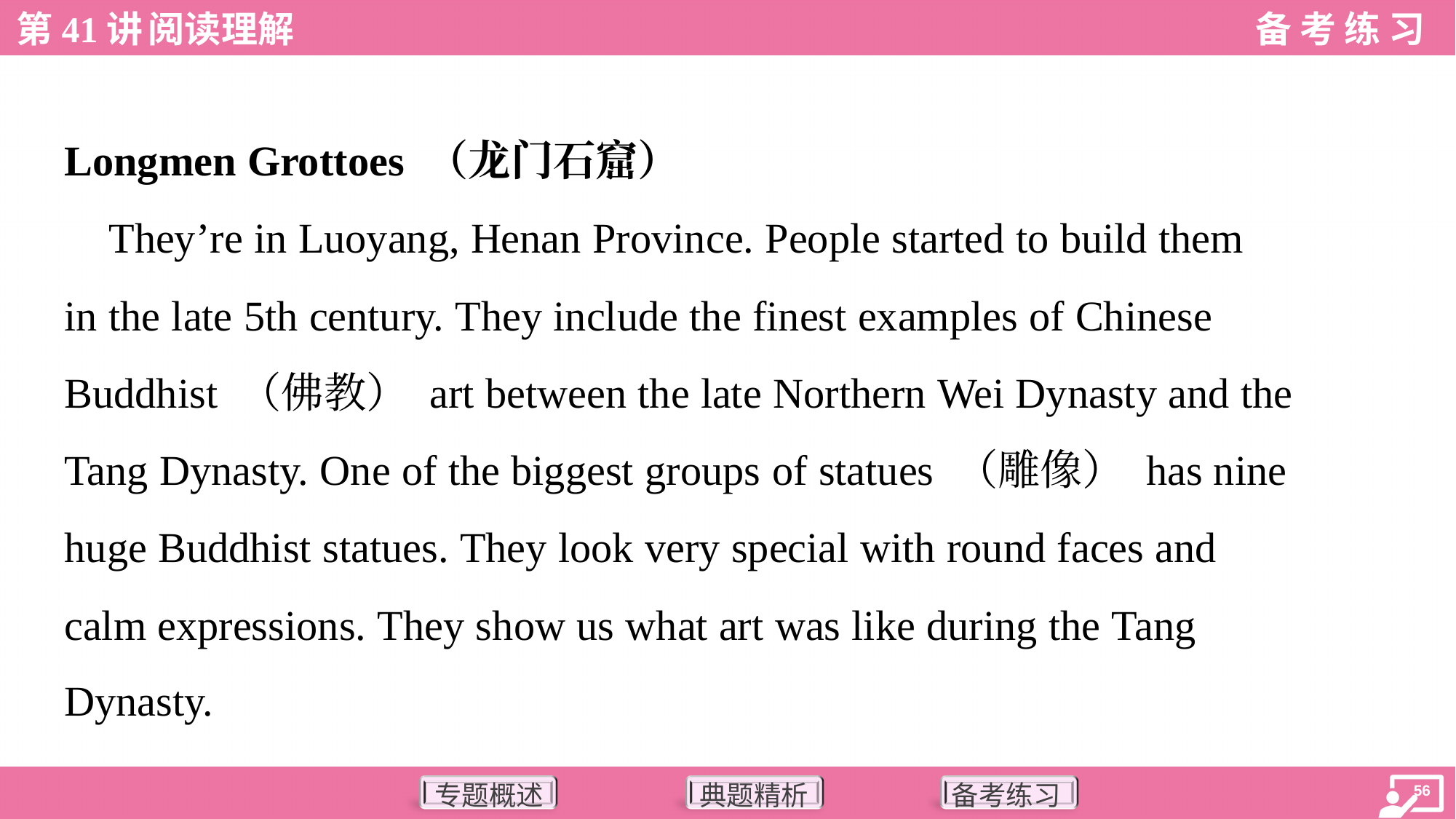

Longmen Grottoes （龙门石窟）
    They’re in Luoyang, Henan Province. People started to build them
in the late 5th century. They include the finest examples of Chinese
Buddhist （佛教） art between the late Northern Wei Dynasty and the
Tang Dynasty. One of the biggest groups of statues （雕像） has nine
huge Buddhist statues. They look very special with round faces and
calm expressions. They show us what art was like during the Tang
Dynasty.